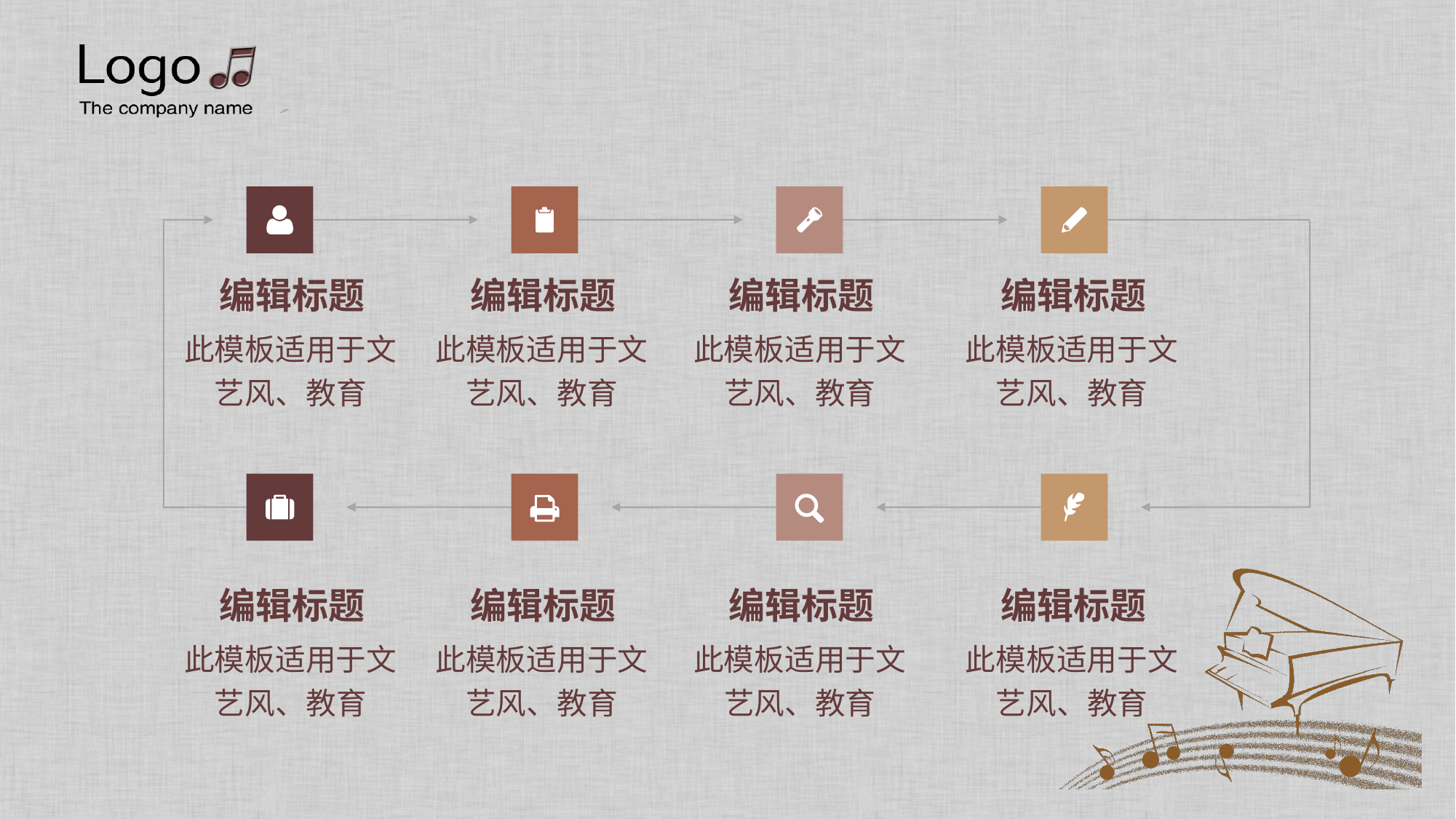

编辑标题
此模板适用于文艺风、教育
编辑标题
此模板适用于文艺风、教育
编辑标题
此模板适用于文艺风、教育
编辑标题
此模板适用于文艺风、教育

编辑标题
此模板适用于文艺风、教育
编辑标题
此模板适用于文艺风、教育
编辑标题
此模板适用于文艺风、教育
编辑标题
此模板适用于文艺风、教育